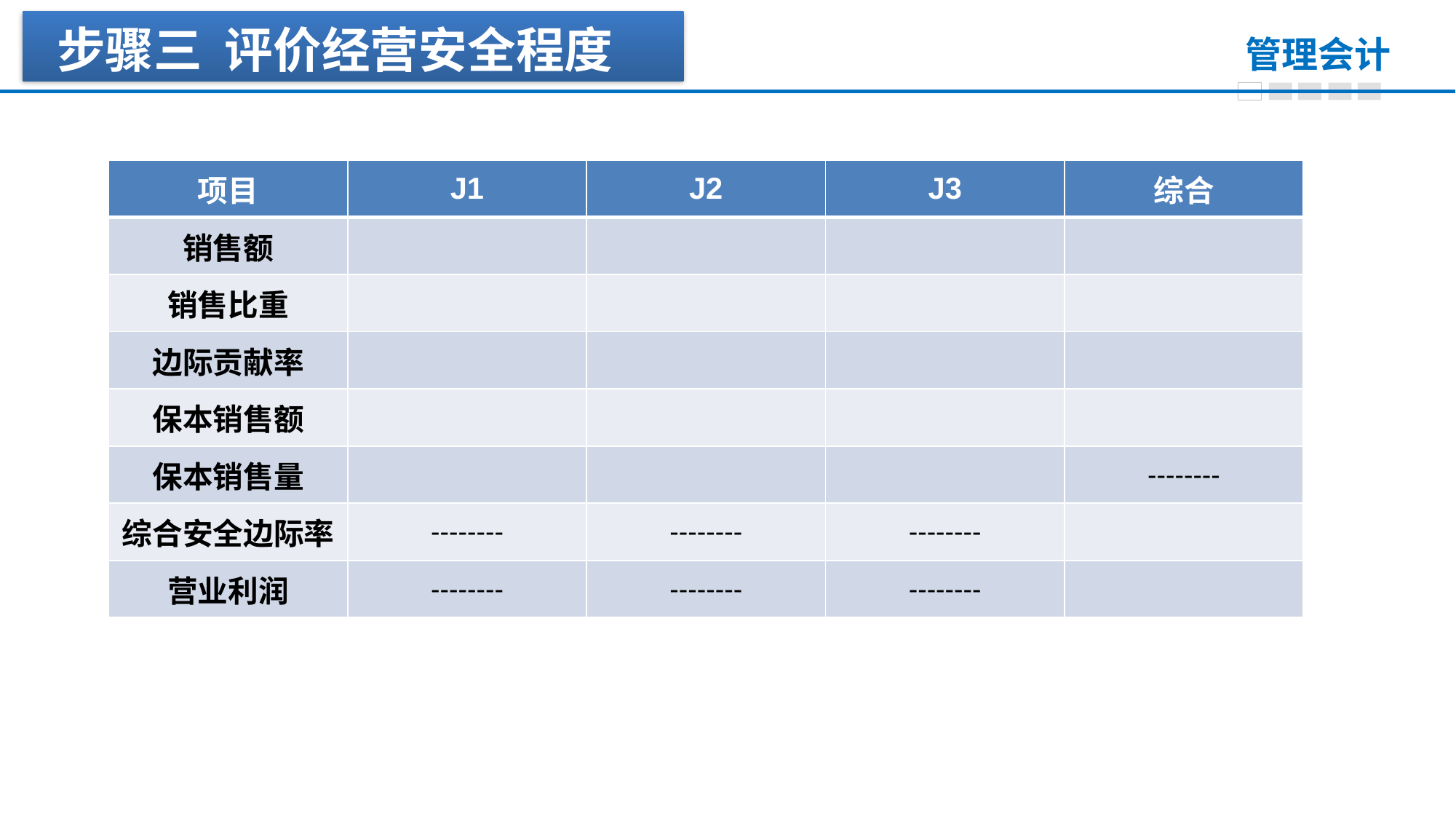

步骤三  评价经营安全程度
| 项目 | J1 | J2 | J3 | 综合 |
| --- | --- | --- | --- | --- |
| 销售额 |  |  |  |  |
| 销售比重 |  |  |  |  |
| 边际贡献率 |  |  |  |  |
| 保本销售额 |  |  |  |  |
| 保本销售量 |  |  |  | -------- |
| 综合安全边际率 | -------- | -------- | -------- |  |
| 营业利润 | -------- | -------- | -------- |  |